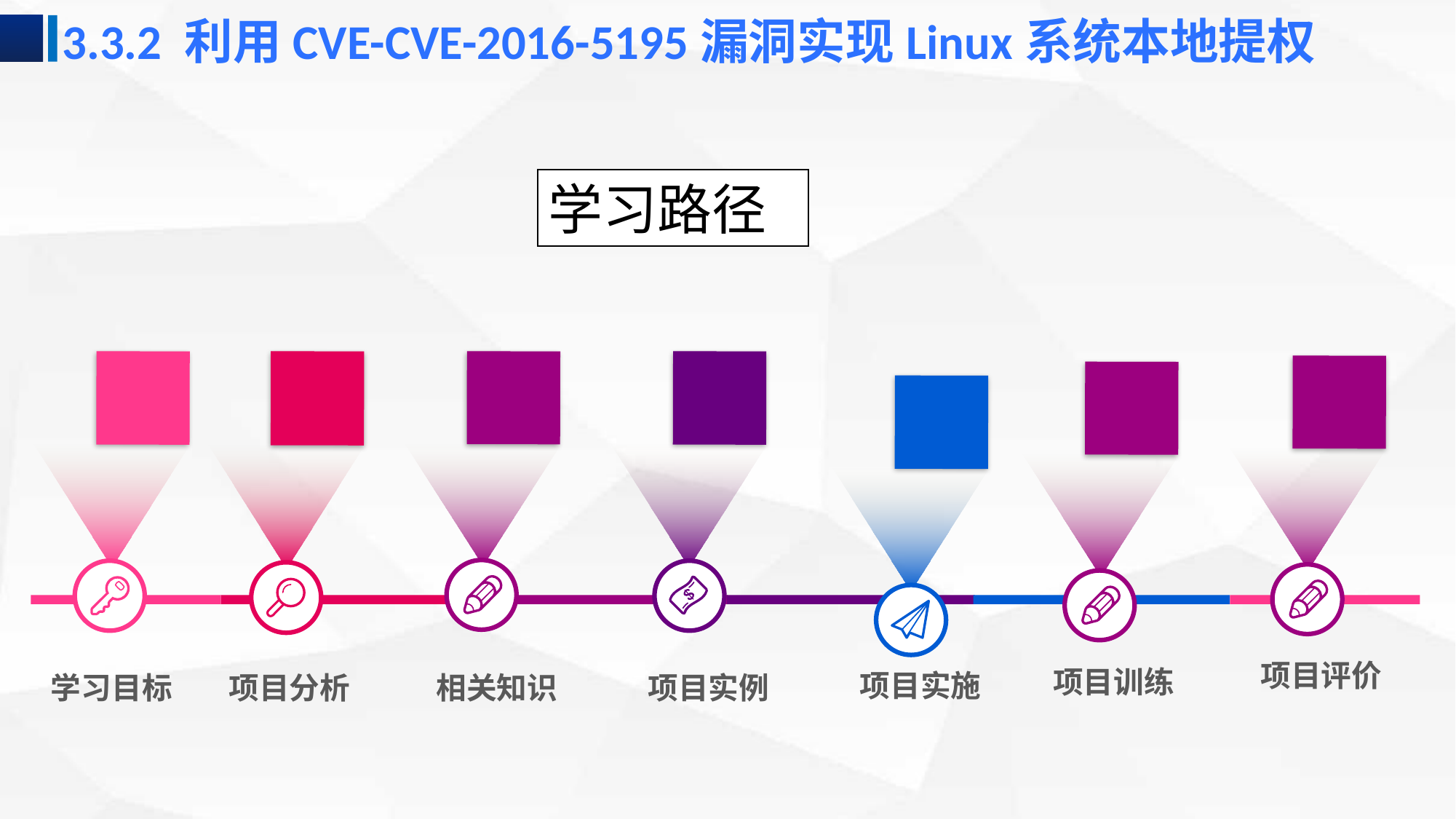

3.3.2 利用CVE-CVE-2016-5195漏洞实现Linux系统本地提权

学习路径

项目训练
项目实施
学习目标
项目分析
相关知识
项目实例

项目评价